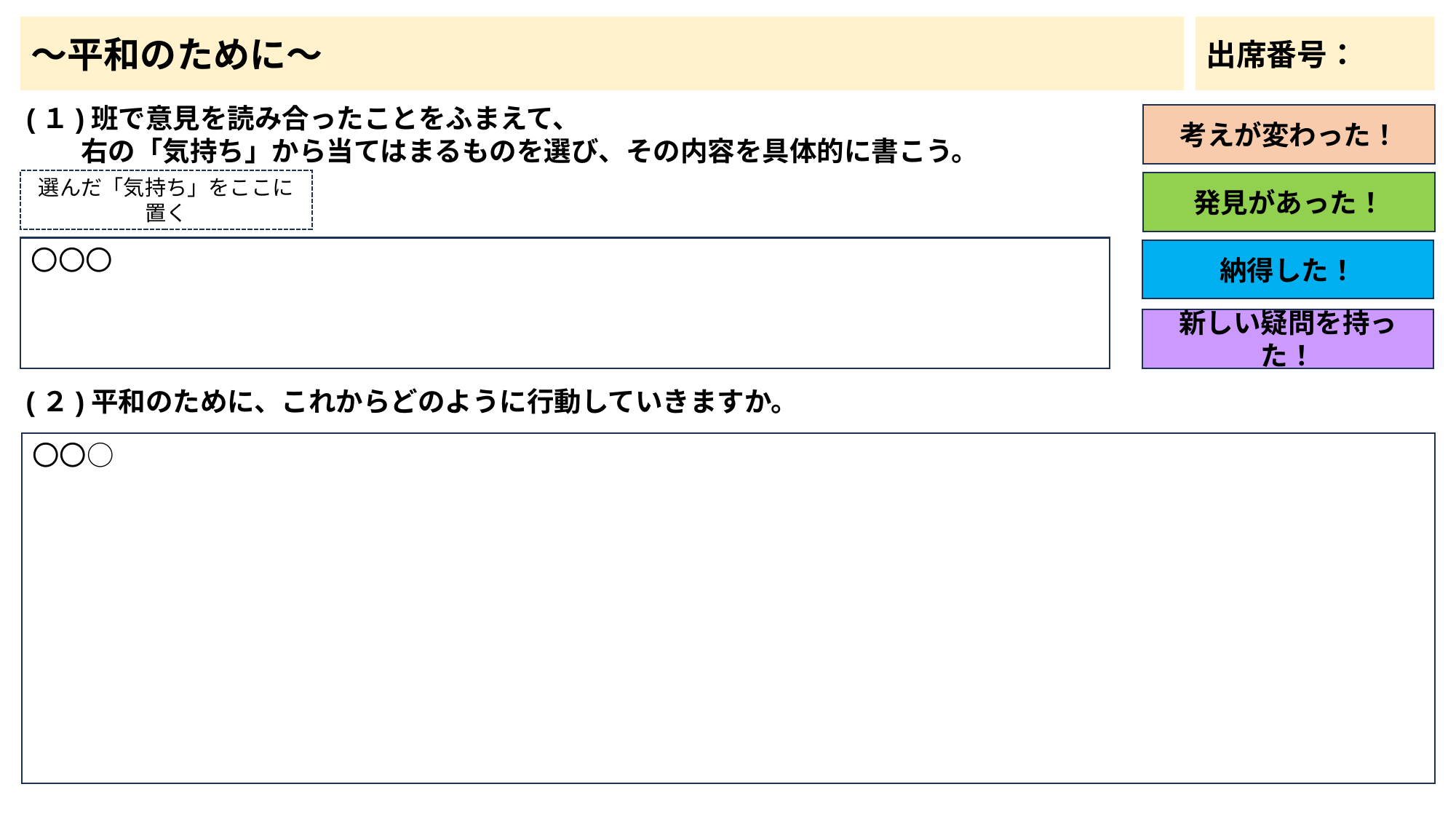

～平和のために～
出席番号：
(１)班で意見を読み合ったことをふまえて、
　　右の「気持ち」から当てはまるものを選び、その内容を具体的に書こう。
考えが変わった！
選んだ「気持ち」をここに置く
発見があった！
〇〇〇
納得した！
新しい疑問を持った！
(２)平和のために、これからどのように行動していきますか。
〇〇○